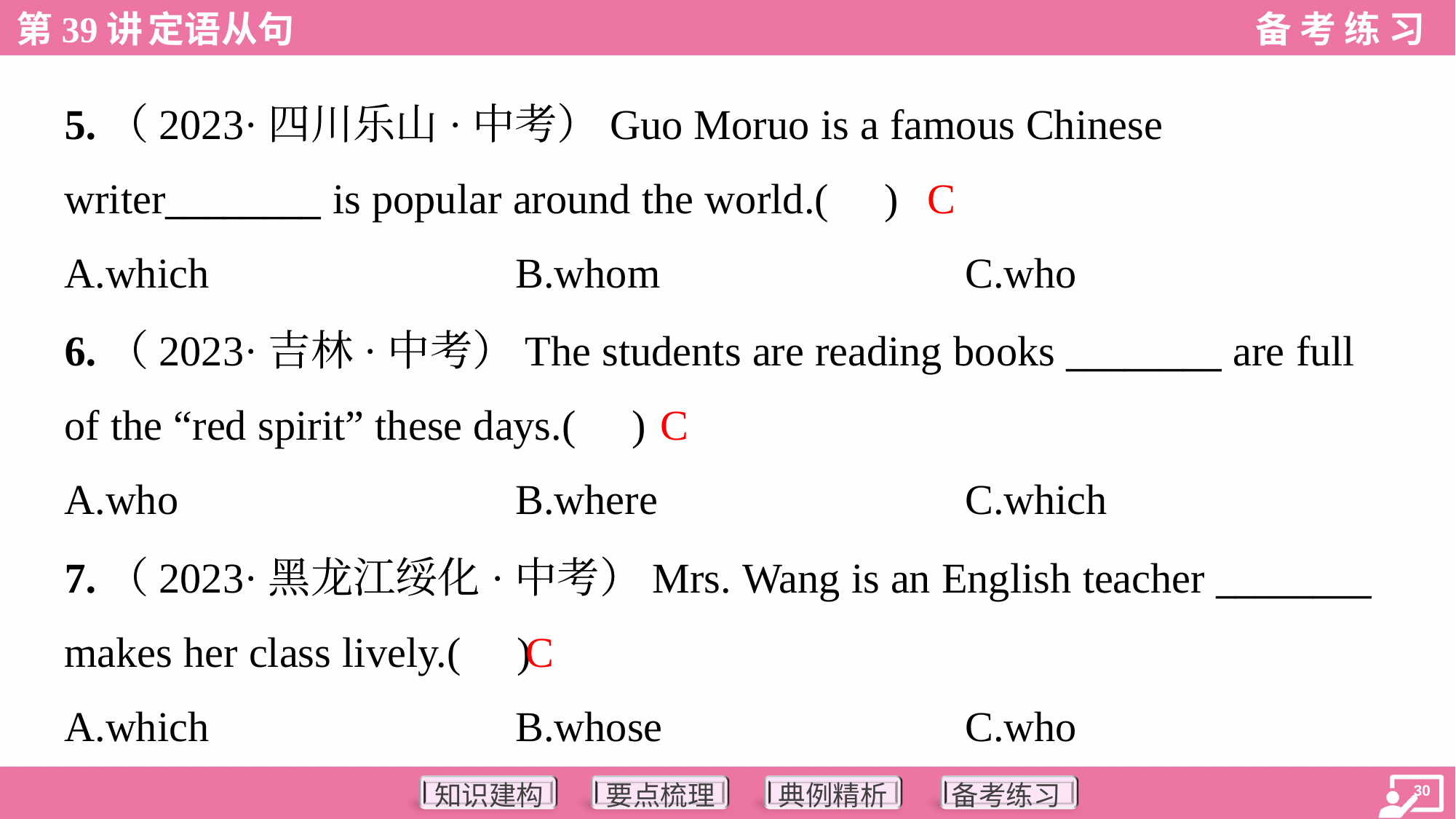

5.（2023·四川乐山·中考）Guo Moruo is a famous Chinese
writer________ is popular around the world.(     )
C
A.which	B.whom	C.who
6.（2023·吉林·中考）The students are reading books ________ are full
of the “red spirit” these days.(     )
C
A.who	B.where	C.which
7.（2023·黑龙江绥化·中考）Mrs. Wang is an English teacher ________
makes her class lively.(     )
C
A.which	B.whose	C.who